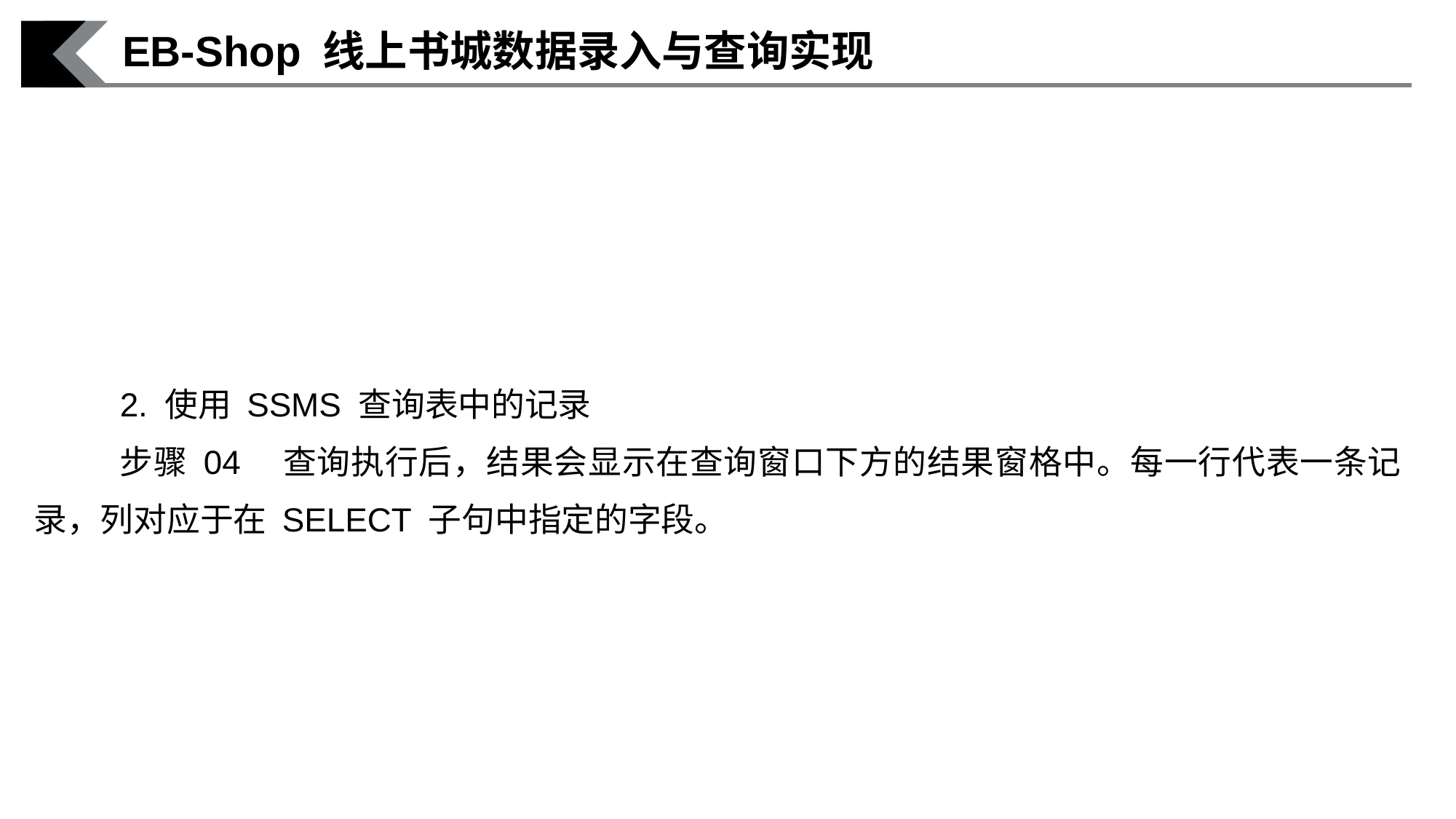

EB-Shop 线上书城数据录入与查询实现
2. 使用 SSMS 查询表中的记录
步骤 04　查询执行后，结果会显示在查询窗口下方的结果窗格中。每一行代表一条记录，列对应于在 SELECT 子句中指定的字段。